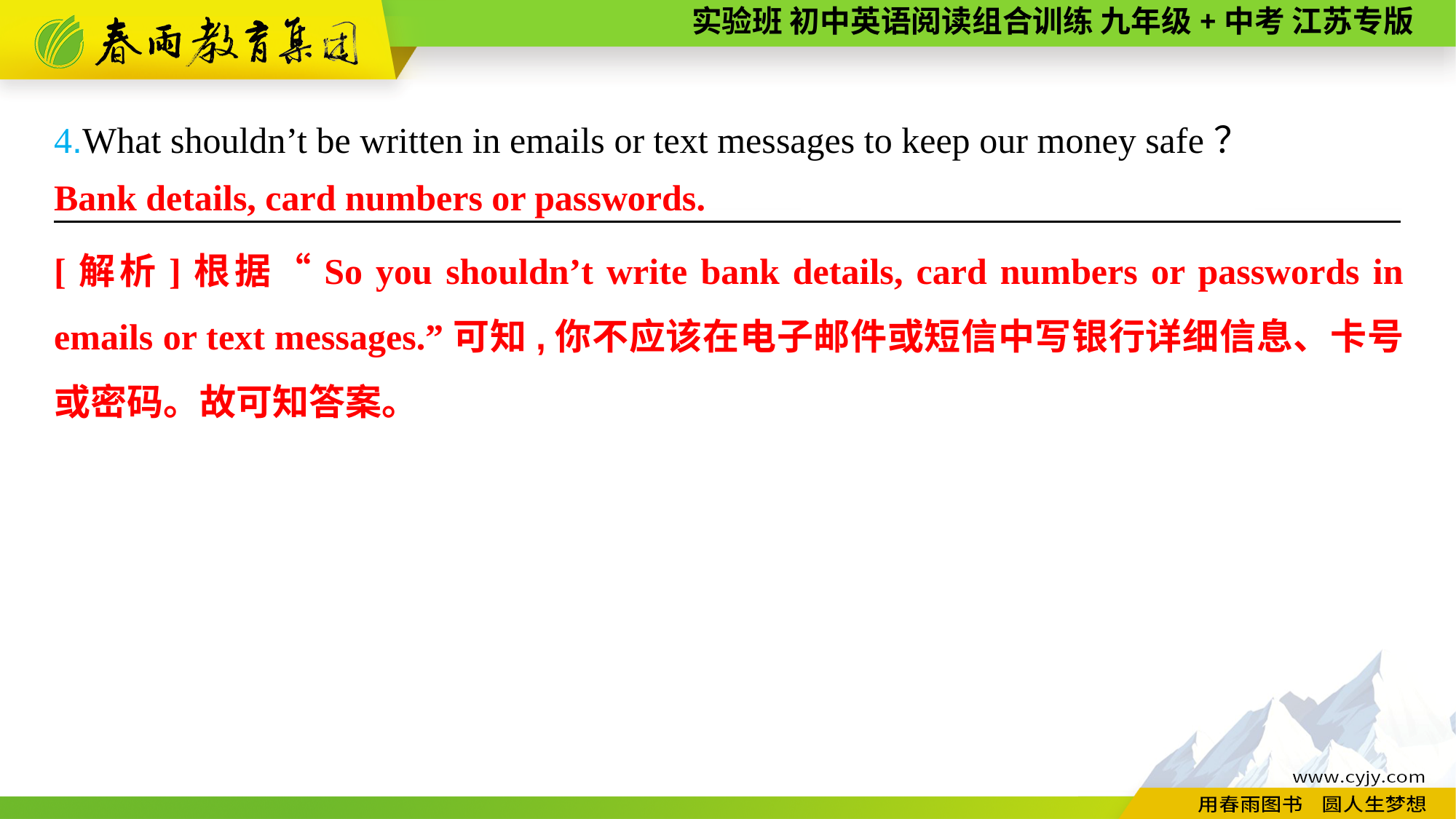

4.What shouldn’t be written in emails or text messages to keep our money safe？
————————                        ——  ————                                                  ————
Bank details, card numbers or passwords.
[解析]根据“So you shouldn’t write bank details, card numbers or passwords in emails or text messages.”可知,你不应该在电子邮件或短信中写银行详细信息、卡号或密码。故可知答案。